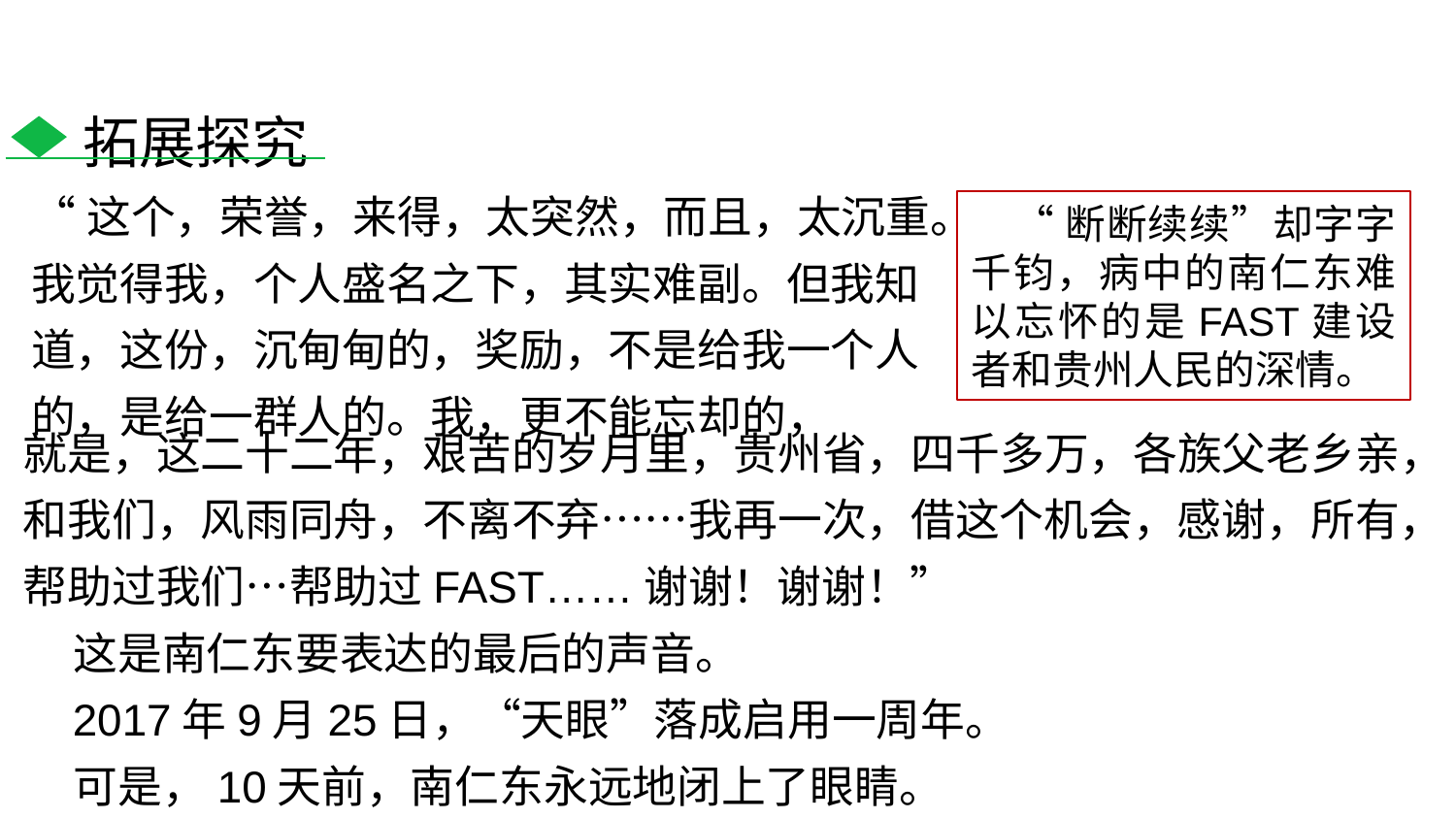

拓展探究

“这个，荣誉，来得，太突然，而且，太沉重。我觉得我，个人盛名之下，其实难副。但我知道，这份，沉甸甸的，奖励，不是给我一个人的，是给一群人的。我，更不能忘却的，
“断断续续”却字字千钧，病中的南仁东难以忘怀的是FAST建设者和贵州人民的深情。
就是，这二十二年，艰苦的岁月里，贵州省，四千多万，各族父老乡亲，和我们，风雨同舟，不离不弃……我再一次，借这个机会，感谢，所有，帮助过我们…帮助过FAST……谢谢！谢谢！”
    这是南仁东要表达的最后的声音。
    2017年9月25日，“天眼”落成启用一周年。
    可是，10天前，南仁东永远地闭上了眼睛。